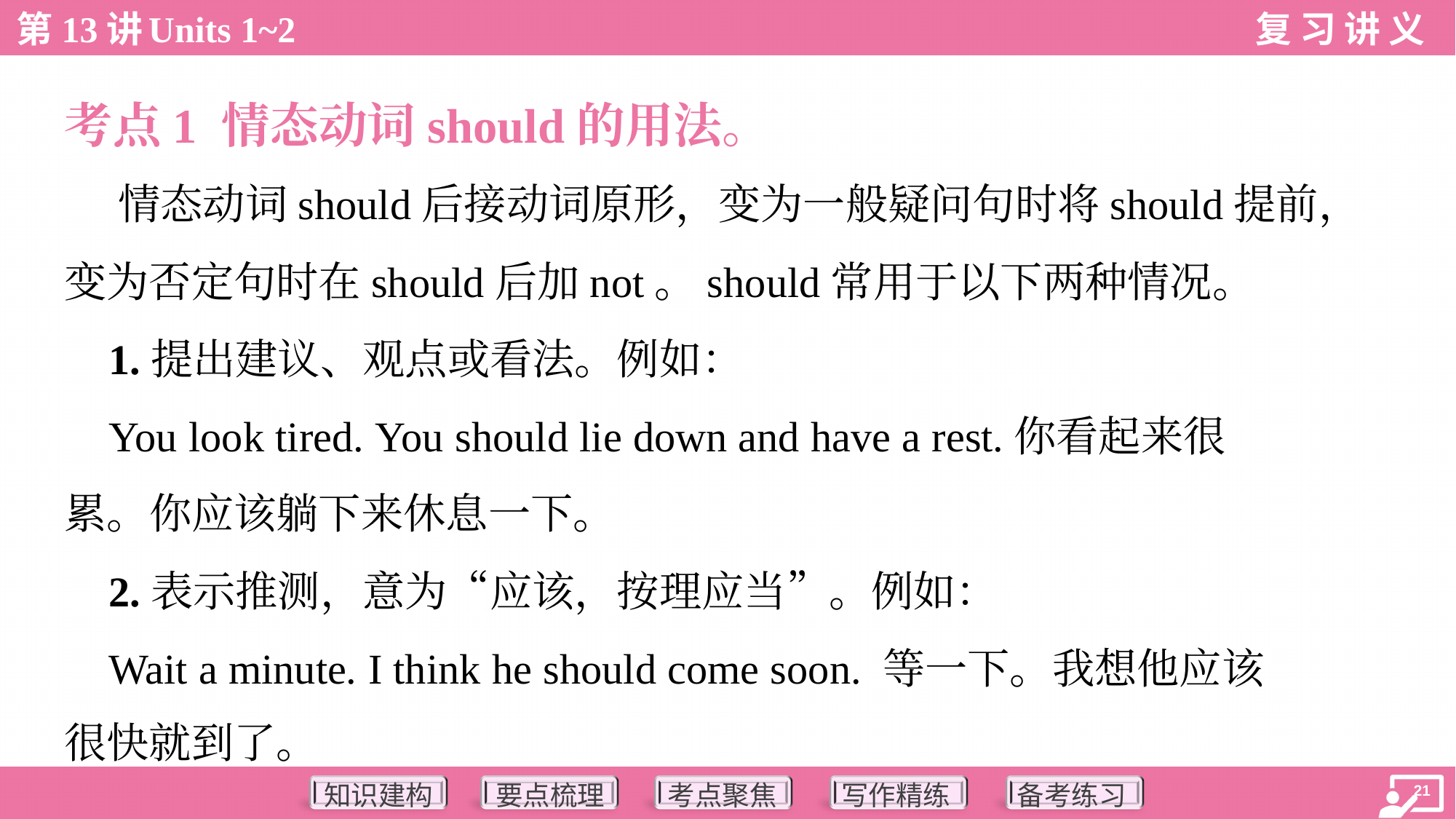

考点1 情态动词should的用法。
    情态动词should后接动词原形，变为一般疑问句时将should提前，
变为否定句时在should后加not。should常用于以下两种情况。
    1.提出建议、观点或看法。例如：
    You look tired. You should lie down and have a rest.你看起来很
累。你应该躺下来休息一下。
    2.表示推测，意为“应该，按理应当”。例如：
    Wait a minute. I think he should come soon. 等一下。我想他应该
很快就到了。